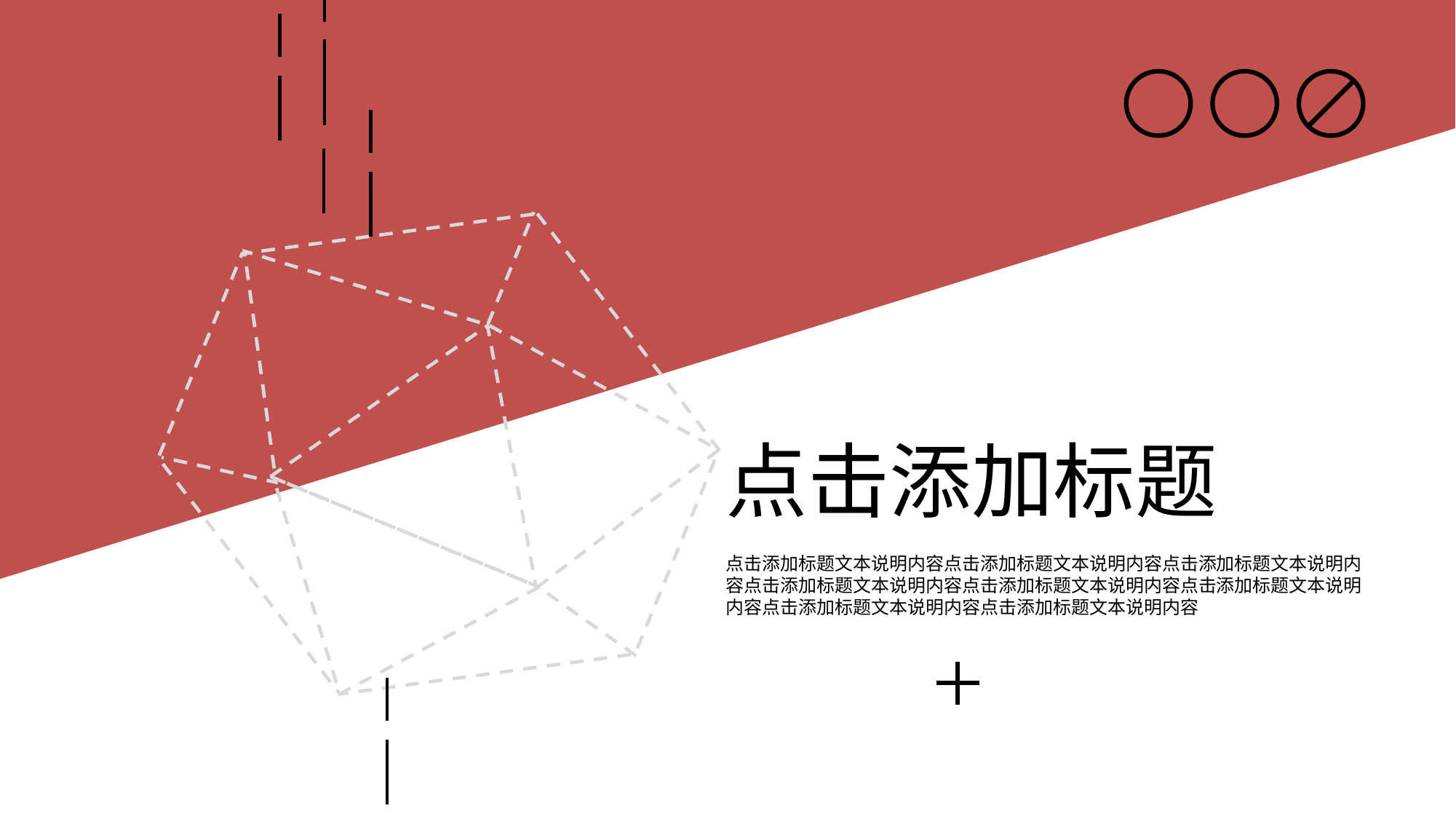

点击添加标题
点击添加标题文本说明内容点击添加标题文本说明内容点击添加标题文本说明内容点击添加标题文本说明内容点击添加标题文本说明内容点击添加标题文本说明内容点击添加标题文本说明内容点击添加标题文本说明内容